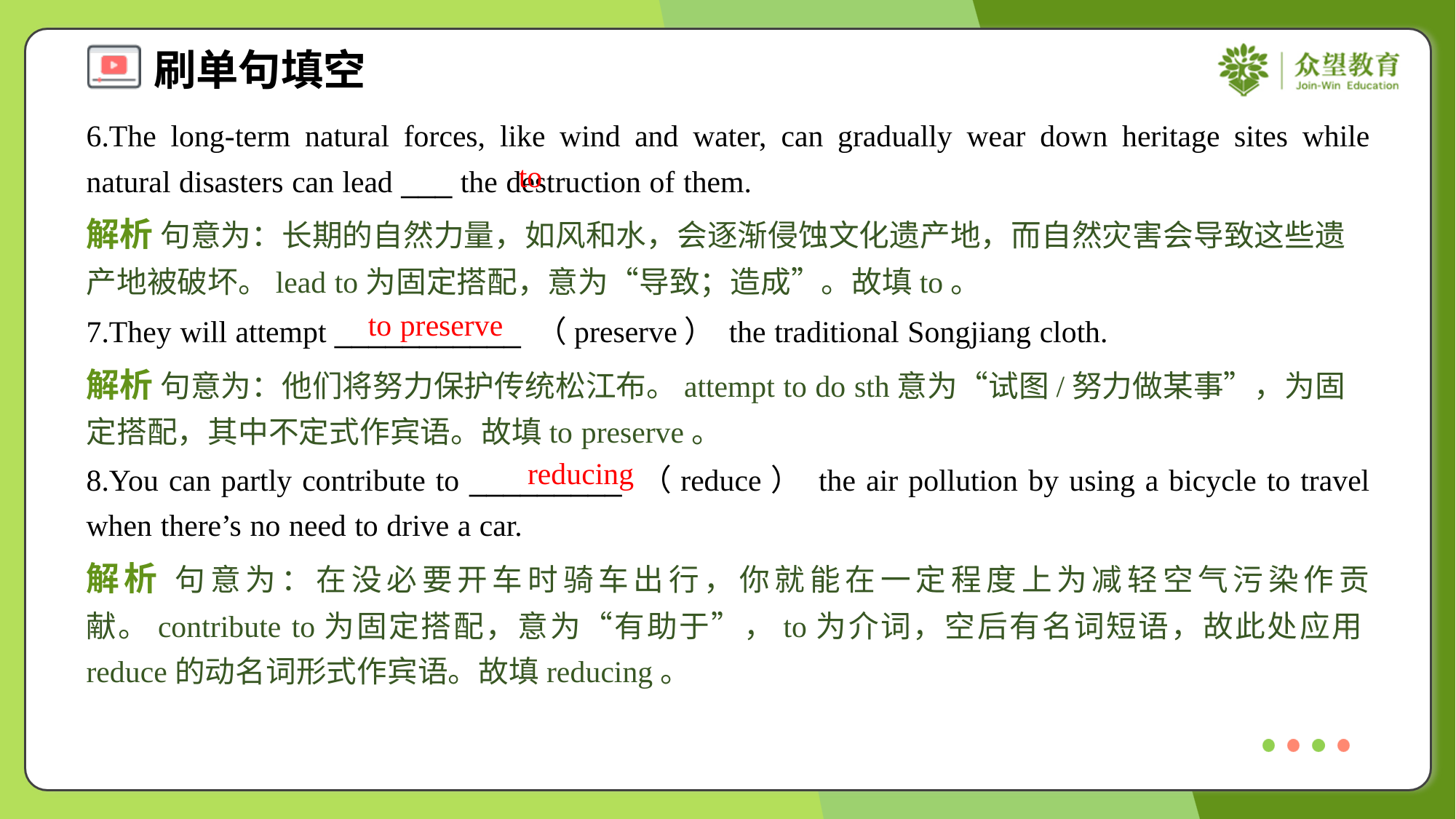

6.The long-term natural forces, like wind and water, can gradually wear down heritage sites while natural disasters can lead ___ the destruction of them.
to
解析 句意为：长期的自然力量，如风和水，会逐渐侵蚀文化遗产地，而自然灾害会导致这些遗产地被破坏。lead to为固定搭配，意为“导致；造成”。故填to。
to preserve
7.They will attempt ___________ （preserve） the traditional Songjiang cloth.
解析 句意为：他们将努力保护传统松江布。attempt to do sth意为“试图/努力做某事”，为固定搭配，其中不定式作宾语。故填to preserve。
reducing
8.You can partly contribute to _________ （reduce） the air pollution by using a bicycle to travel when there’s no need to drive a car.
解析 句意为：在没必要开车时骑车出行，你就能在一定程度上为减轻空气污染作贡献。contribute to为固定搭配，意为“有助于”，to为介词，空后有名词短语，故此处应用reduce的动名词形式作宾语。故填reducing。